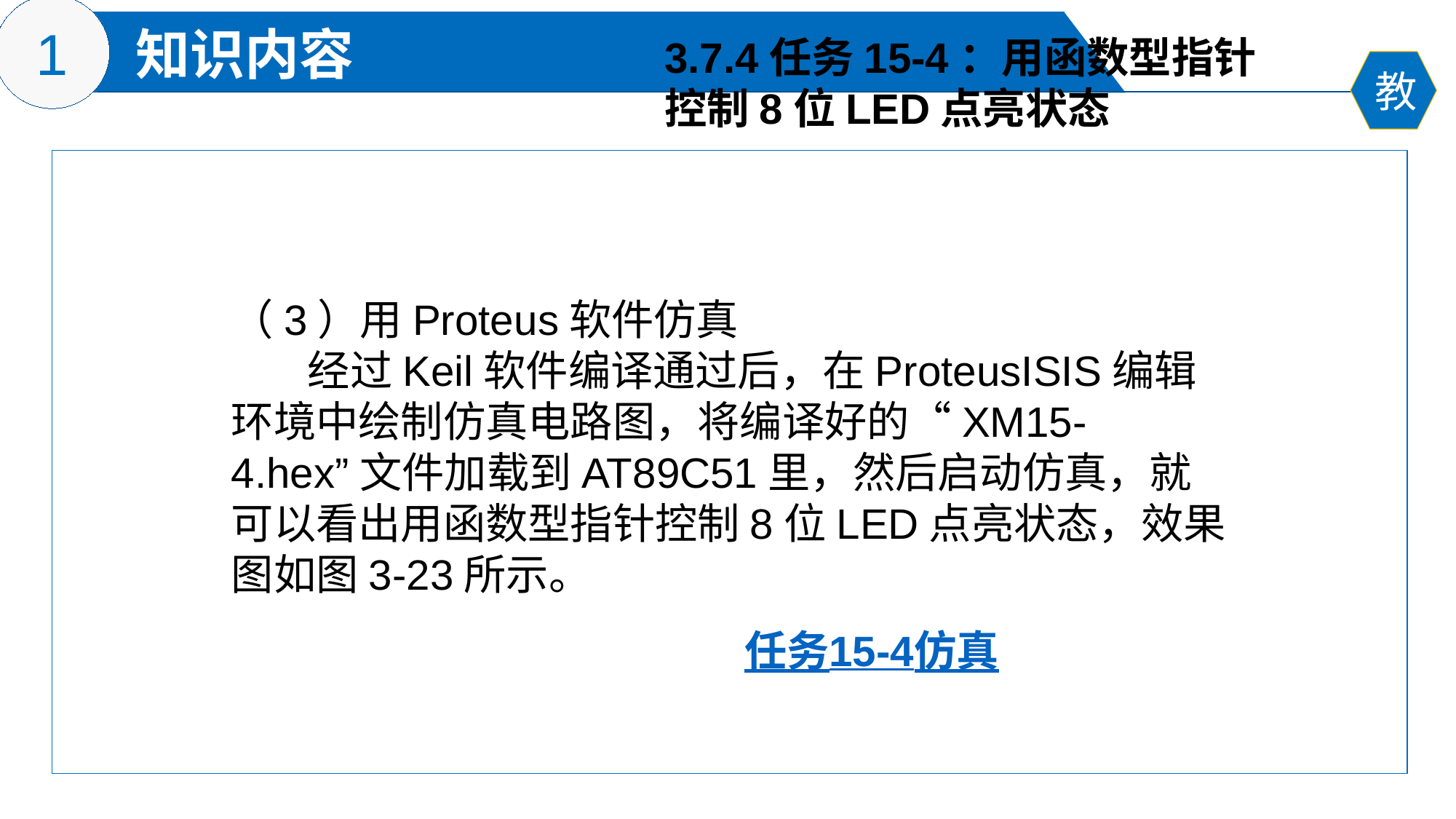

3.7.4任务15-4：用函数型指针
控制8位LED点亮状态

（3）用Proteus软件仿真
       经过Keil软件编译通过后，在ProteusISIS编辑环境中绘制仿真电路图，将编译好的“XM15-4.hex”文件加载到AT89C51里，然后启动仿真，就可以看出用函数型指针控制8位LED点亮状态，效果图如图3-23所示。
任务15-4仿真